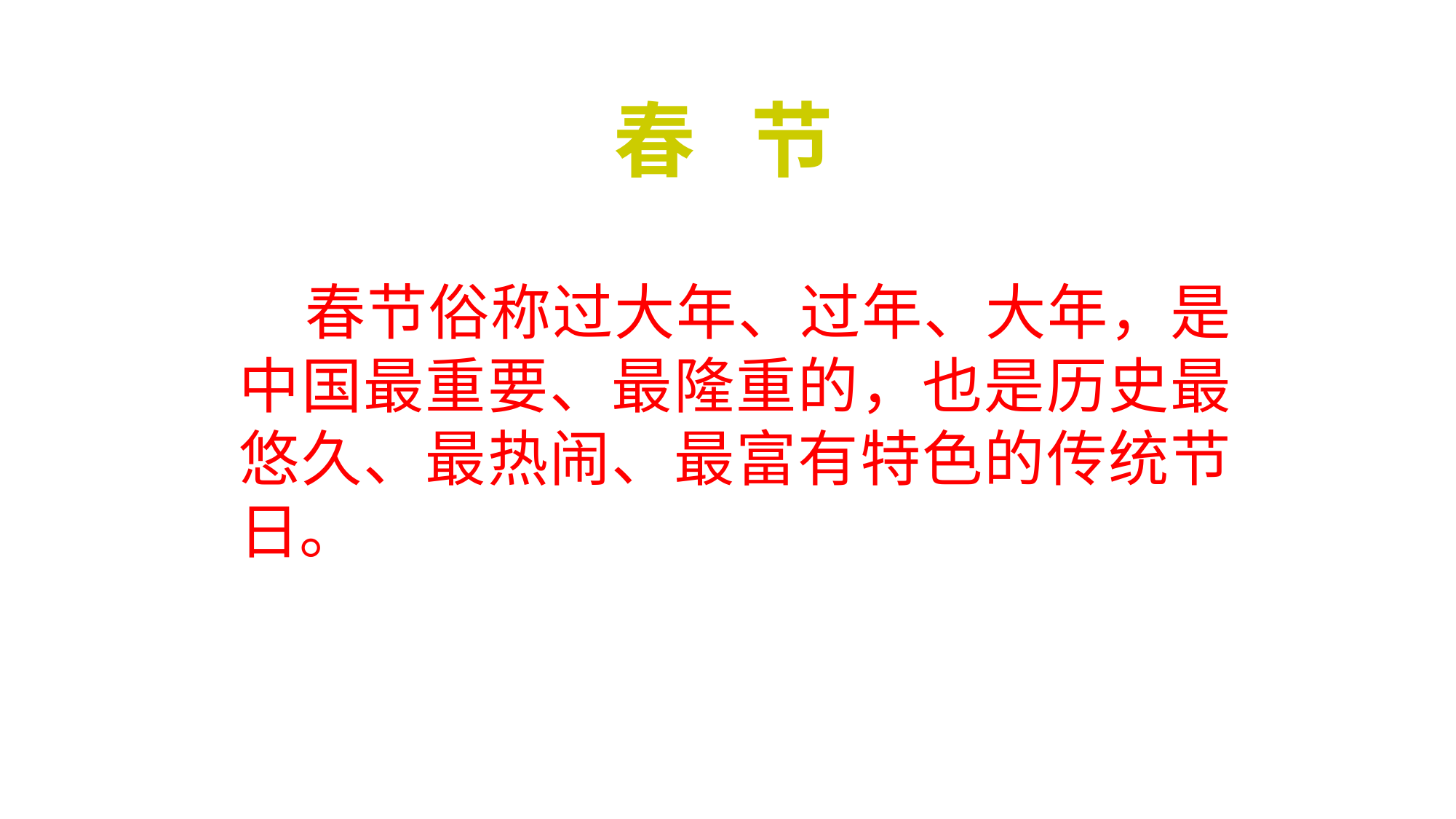

春   节

https://www.ypppt.com/

   春节俗称过大年、过年、大年，是中国最重要、最隆重的，也是历史最悠久、最热闹、最富有特色的传统节日。